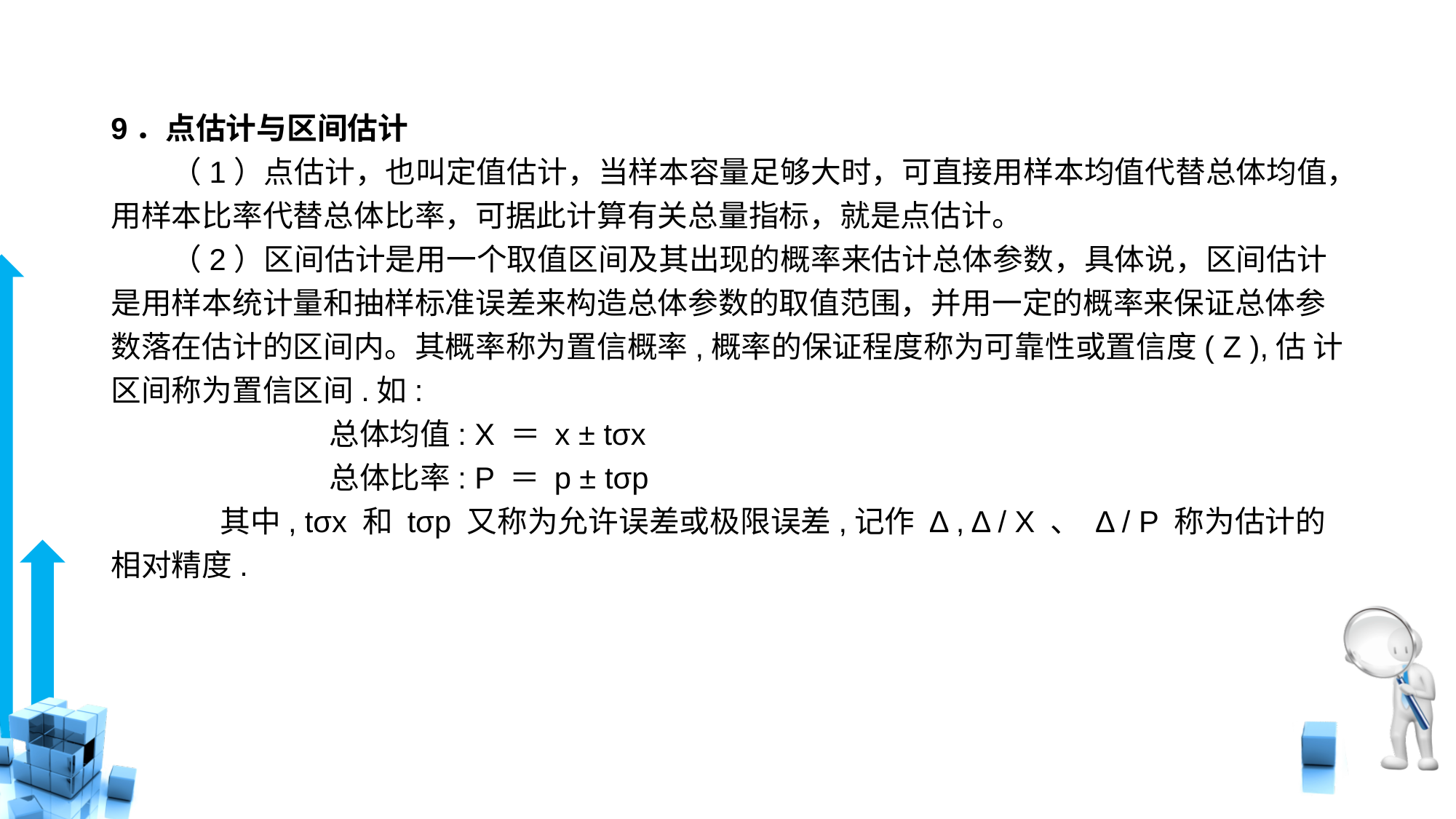

# 9．点估计与区间估计
　　（1）点估计，也叫定值估计，当样本容量足够大时，可直接用样本均值代替总体均值，用样本比率代替总体比率，可据此计算有关总量指标，就是点估计。
　　（2）区间估计是用一个取值区间及其出现的概率来估计总体参数，具体说，区间估计是用样本统计量和抽样标准误差来构造总体参数的取值范围，并用一定的概率来保证总体参数落在估计的区间内。其概率称为置信概率,概率的保证程度称为可靠性或置信度( Z ),估 计区间称为置信区间.如:
		总体均值: X ＝ x ± tσx
		总体比率: P ＝ p ± tσp
	其中, tσx 和 tσp 又称为允许误差或极限误差,记作 Δ , Δ / X 、 Δ / P 称为估计的相对精度.